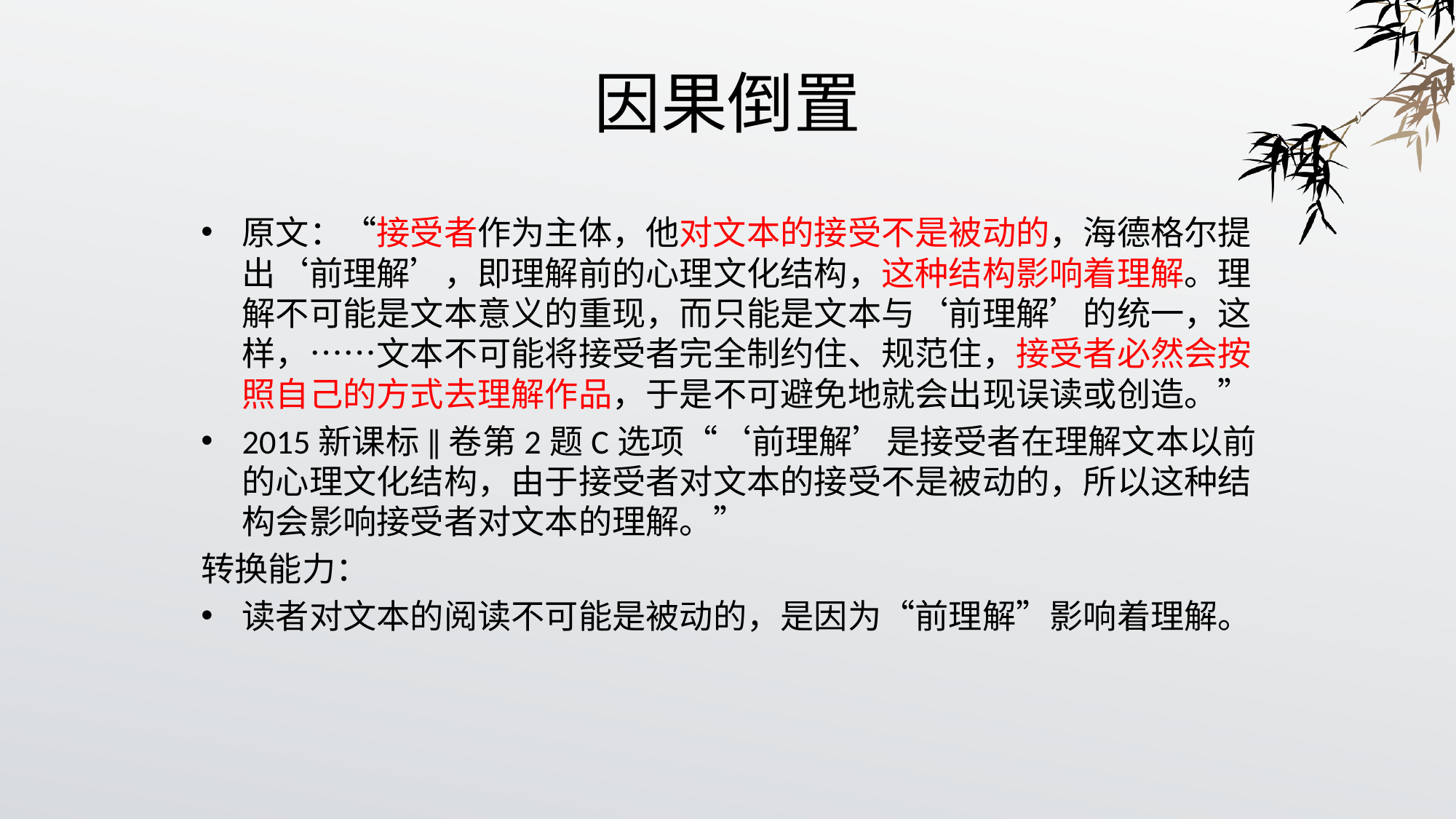

# 因果倒置
原文：“接受者作为主体，他对文本的接受不是被动的，海德格尔提出‘前理解’，即理解前的心理文化结构，这种结构影响着理解。理解不可能是文本意义的重现，而只能是文本与‘前理解’的统一，这样，……文本不可能将接受者完全制约住、规范住，接受者必然会按照自己的方式去理解作品，于是不可避免地就会出现误读或创造。”
2015新课标ǁ卷第2题C选项“‘前理解’是接受者在理解文本以前的心理文化结构，由于接受者对文本的接受不是被动的，所以这种结构会影响接受者对文本的理解。”
转换能力：
读者对文本的阅读不可能是被动的，是因为“前理解”影响着理解。